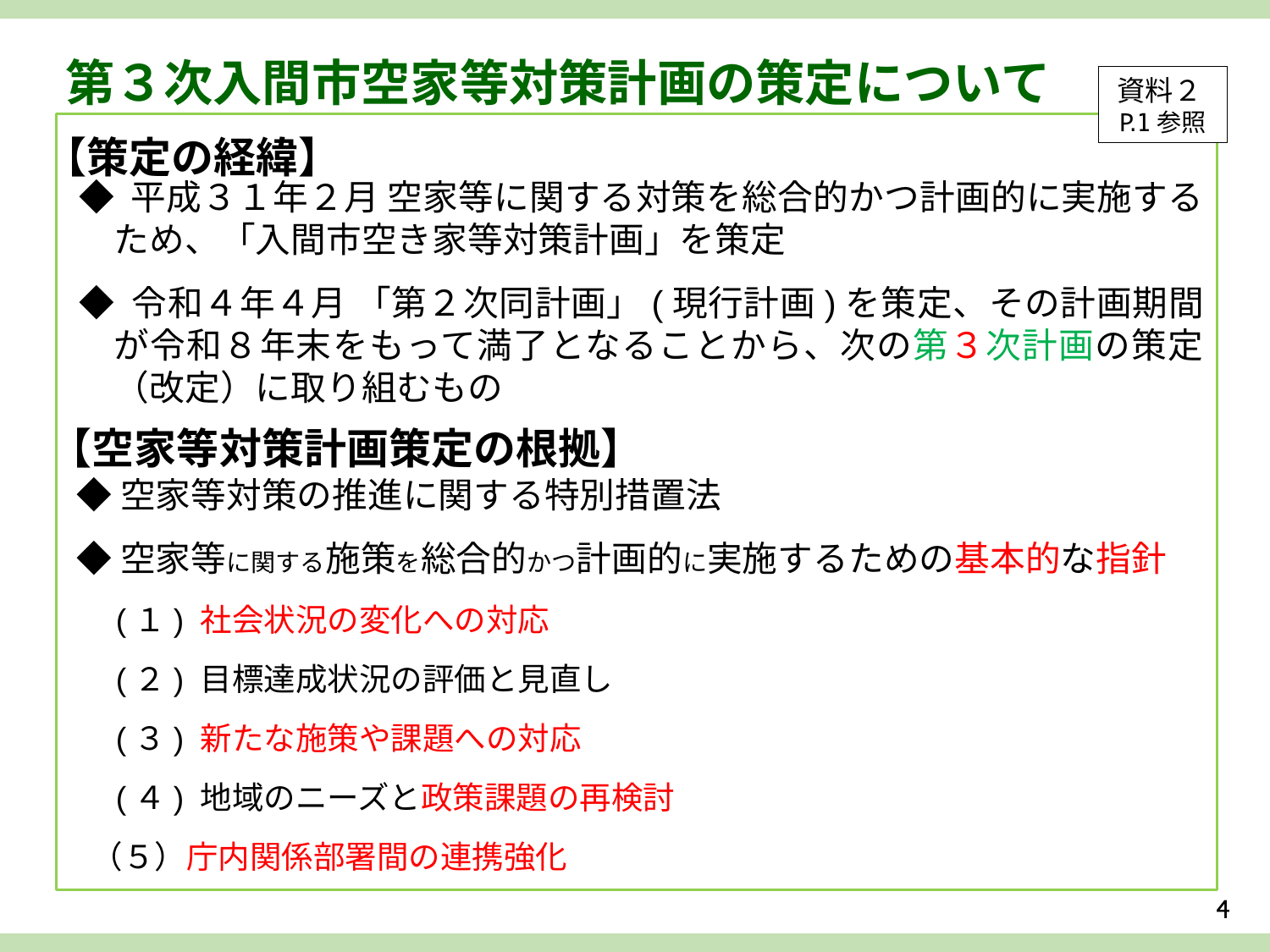

第３次入間市空家等対策計画の策定について
資料２P.1参照
【策定の経緯】

◆ 平成３１年２月 空家等に関する対策を総合的かつ計画的に実施するため、「入間市空き家等対策計画」を策定
◆ 令和４年４月 「第２次同計画」(現行計画)を策定、その計画期間が令和８年末をもって満了となることから、次の第３次計画の策定（改定）に取り組むもの
【空家等対策計画策定の根拠】
◆空家等対策の推進に関する特別措置法
◆空家等に関する施策を総合的かつ計画的に実施するための基本的な指針
　(１) 社会状況の変化への対応
　(２) 目標達成状況の評価と見直し
　(３) 新たな施策や課題への対応
　(４) 地域のニーズと政策課題の再検討
 （５）庁内関係部署間の連携強化

4